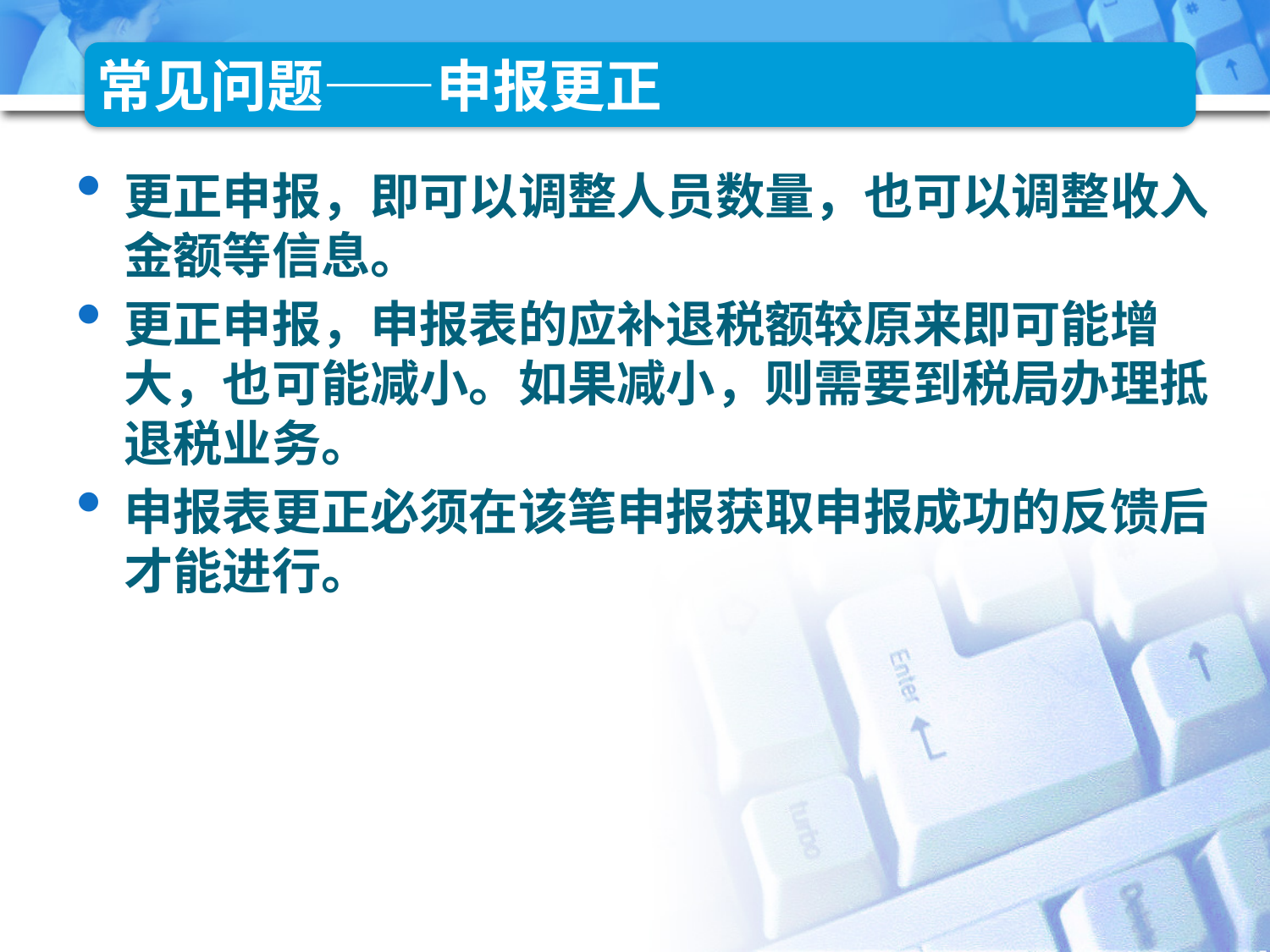

# 常见问题——申报更正
更正申报，即可以调整人员数量，也可以调整收入金额等信息。
更正申报，申报表的应补退税额较原来即可能增大，也可能减小。如果减小，则需要到税局办理抵退税业务。
申报表更正必须在该笔申报获取申报成功的反馈后才能进行。